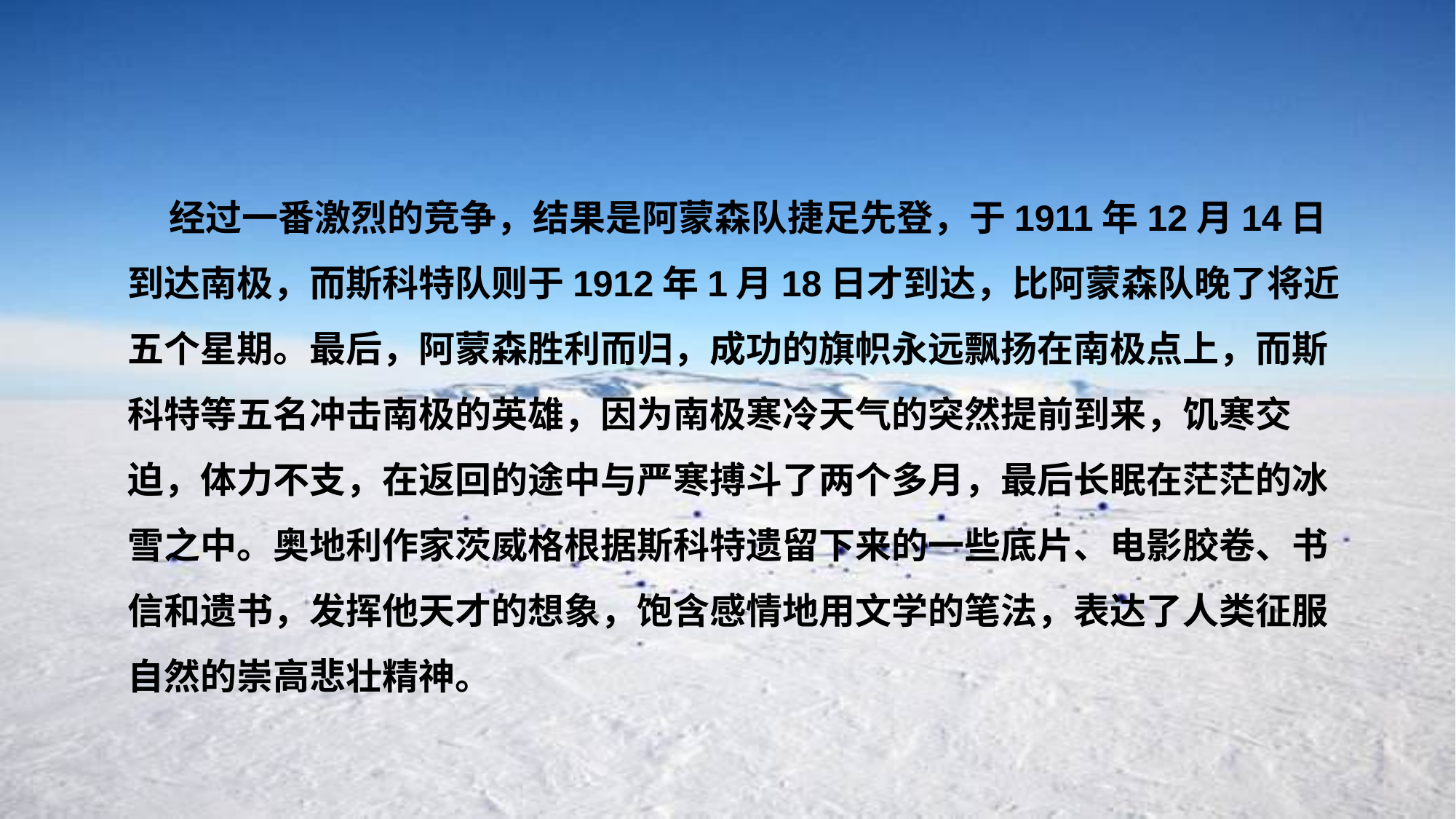

#
    经过一番激烈的竞争，结果是阿蒙森队捷足先登，于1911年12月14日到达南极，而斯科特队则于1912年1月18日才到达，比阿蒙森队晚了将近五个星期。最后，阿蒙森胜利而归，成功的旗帜永远飘扬在南极点上，而斯科特等五名冲击南极的英雄，因为南极寒冷天气的突然提前到来，饥寒交迫，体力不支，在返回的途中与严寒搏斗了两个多月，最后长眠在茫茫的冰雪之中。奥地利作家茨威格根据斯科特遗留下来的一些底片、电影胶卷、书信和遗书，发挥他天才的想象，饱含感情地用文学的笔法，表达了人类征服自然的崇高悲壮精神。